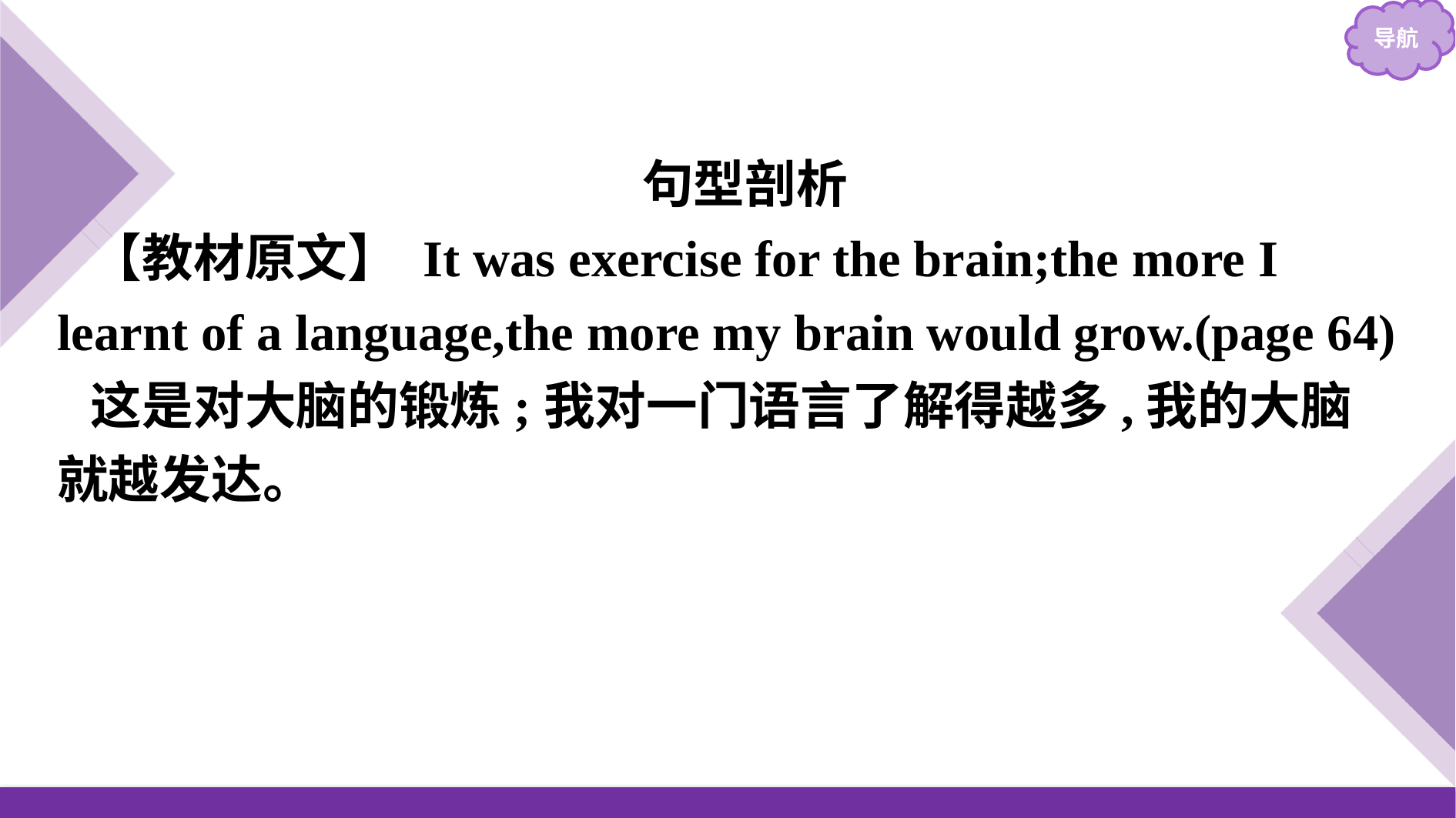

句型剖析
【教材原文】 It was exercise for the brain;the more I learnt of a language,the more my brain would grow.(page 64)
这是对大脑的锻炼;我对一门语言了解得越多,我的大脑就越发达。